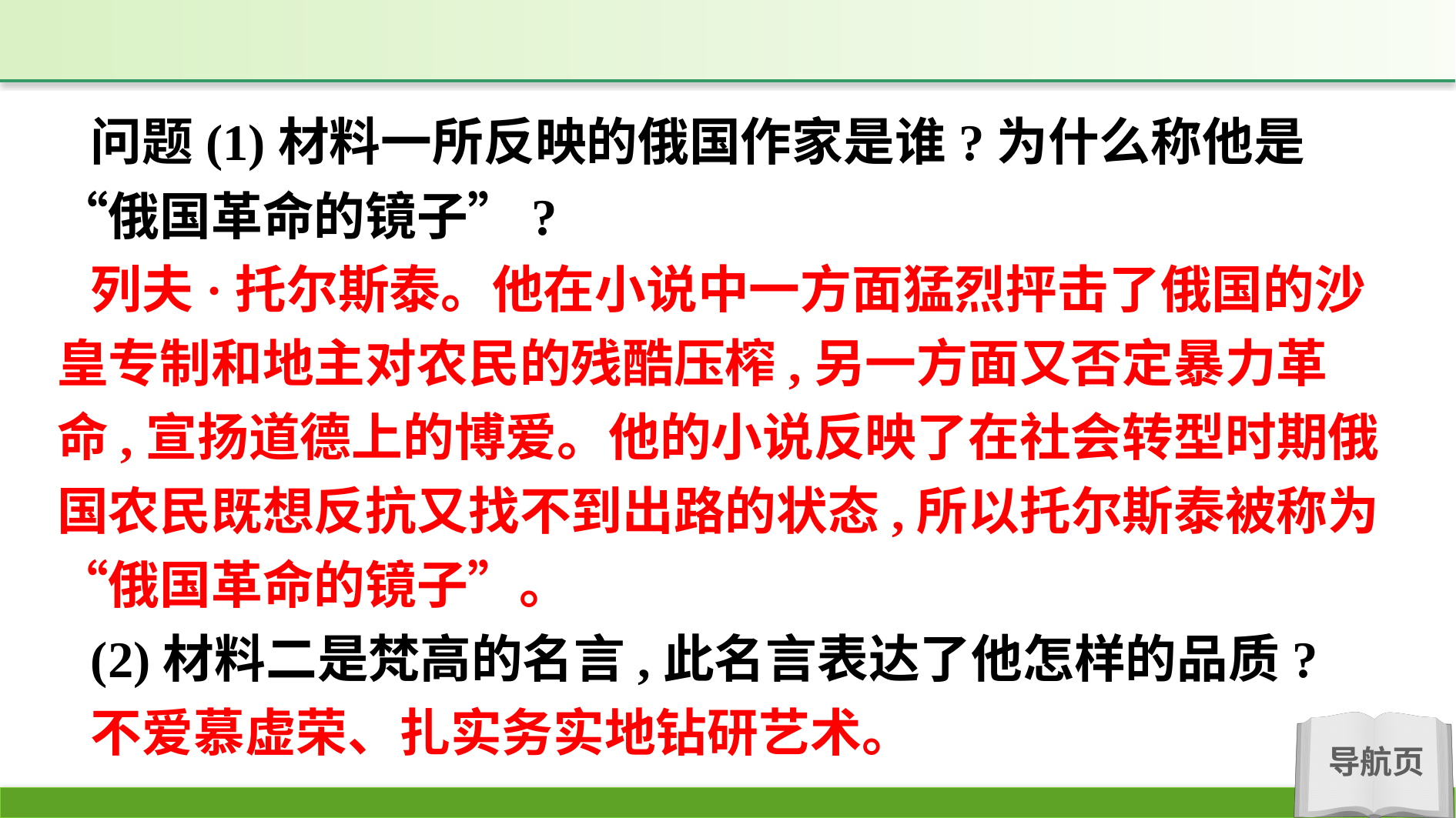

问题(1)材料一所反映的俄国作家是谁?为什么称他是“俄国革命的镜子”?
列夫·托尔斯泰。他在小说中一方面猛烈抨击了俄国的沙皇专制和地主对农民的残酷压榨,另一方面又否定暴力革命,宣扬道德上的博爱。他的小说反映了在社会转型时期俄国农民既想反抗又找不到出路的状态,所以托尔斯泰被称为“俄国革命的镜子”。
(2)材料二是梵高的名言,此名言表达了他怎样的品质?
不爱慕虚荣、扎实务实地钻研艺术。